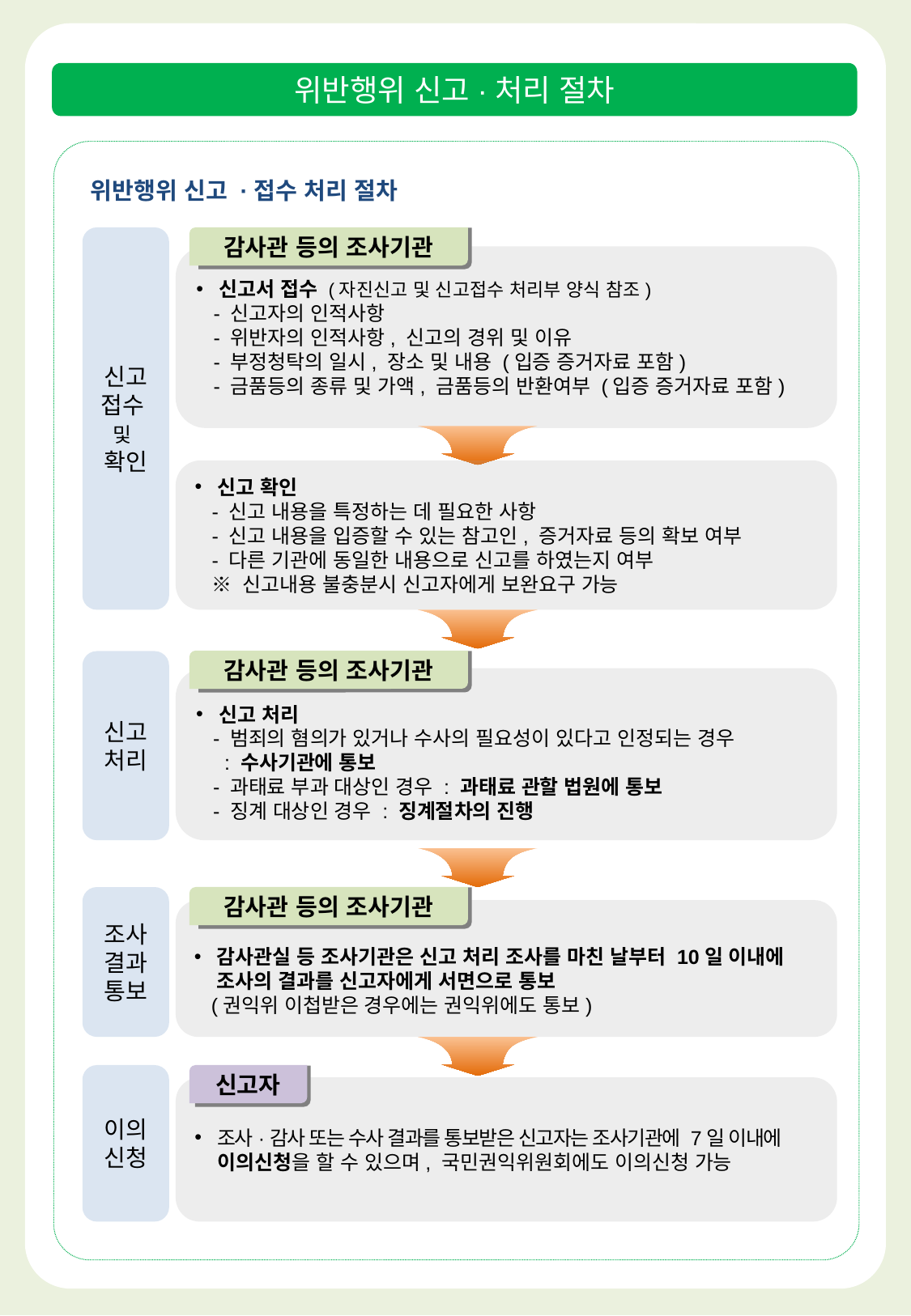

위반행위 신고·처리 절차

위반행위 신고 ·접수 처리 절차
감사관 등의 조사기관

신고 접수
및
확인
신고서 접수 (자진신고 및 신고접수 처리부 양식 참조)
   - 신고자의 인적사항
   - 위반자의 인적사항, 신고의 경위 및 이유
   - 부정청탁의 일시, 장소 및 내용 (입증 증거자료 포함)
   - 금품등의 종류 및 가액, 금품등의 반환여부 (입증 증거자료 포함)

신고 확인
   - 신고 내용을 특정하는 데 필요한 사항
   - 신고 내용을 입증할 수 있는 참고인, 증거자료 등의 확보 여부
   - 다른 기관에 동일한 내용으로 신고를 하였는지 여부
   ※ 신고내용 불충분시 신고자에게 보완요구 가능

감사관 등의 조사기관

신고처리

신고 처리
   - 범죄의 혐의가 있거나 수사의 필요성이 있다고 인정되는 경우
     : 수사기관에 통보
   - 과태료 부과 대상인 경우 : 과태료 관할 법원에 통보
   - 징계 대상인 경우 : 징계절차의 진행

감사관 등의 조사기관

조사결과통보

감사관실 등 조사기관은 신고 처리 조사를 마친 날부터 10일 이내에 조사의 결과를 신고자에게 서면으로 통보
   (권익위 이첩받은 경우에는 권익위에도 통보)

이의신청
신고자

조사·감사 또는 수사 결과를 통보받은 신고자는 조사기관에 7일 이내에 이의신청을 할 수 있으며, 국민권익위원회에도 이의신청 가능